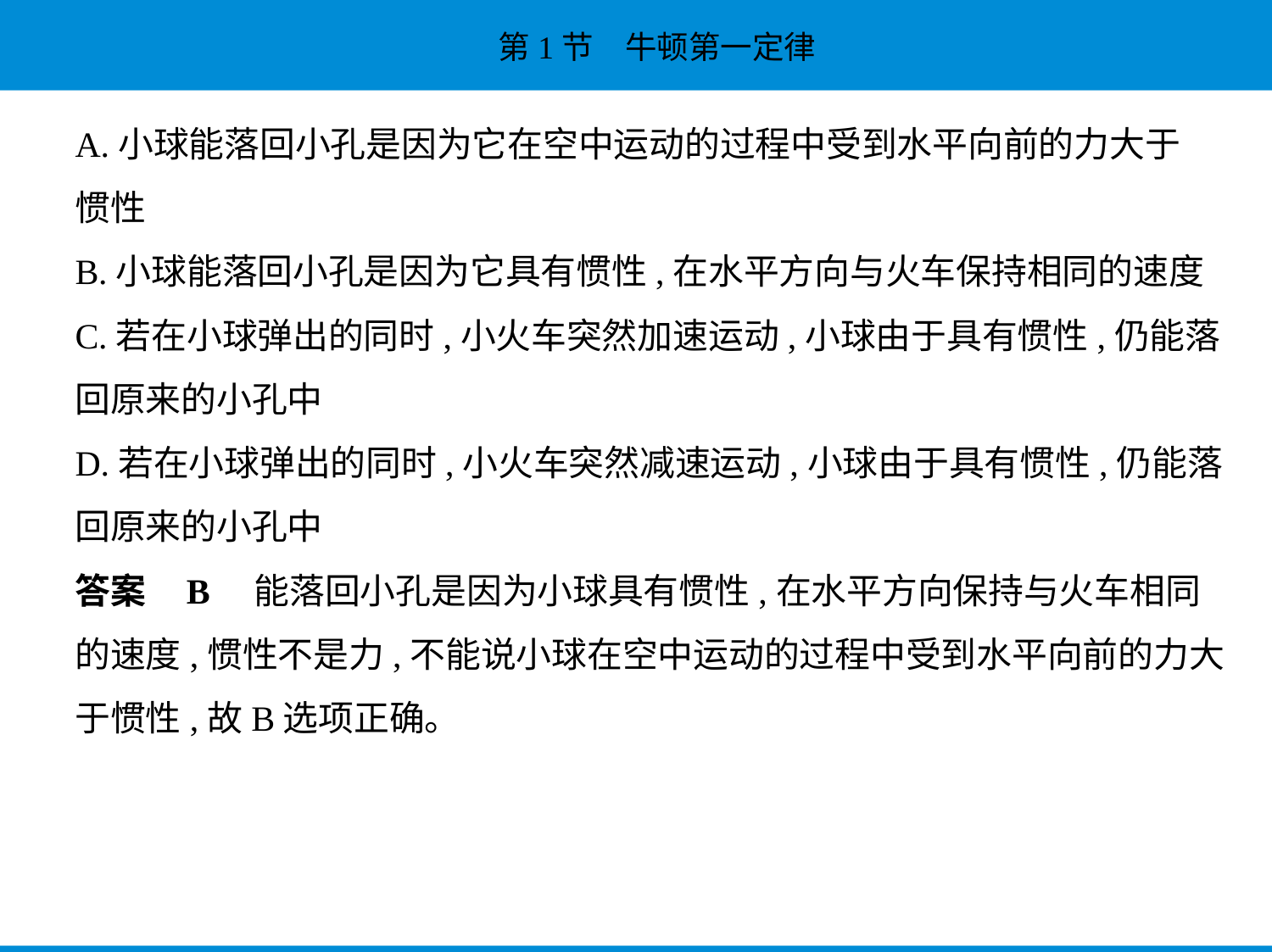

A.小球能落回小孔是因为它在空中运动的过程中受到水平向前的力大于
惯性
B.小球能落回小孔是因为它具有惯性,在水平方向与火车保持相同的速度
C.若在小球弹出的同时,小火车突然加速运动,小球由于具有惯性,仍能落
回原来的小孔中
D.若在小球弹出的同时,小火车突然减速运动,小球由于具有惯性,仍能落
回原来的小孔中
答案    B    能落回小孔是因为小球具有惯性,在水平方向保持与火车相同
的速度,惯性不是力,不能说小球在空中运动的过程中受到水平向前的力大
于惯性,故B选项正确。